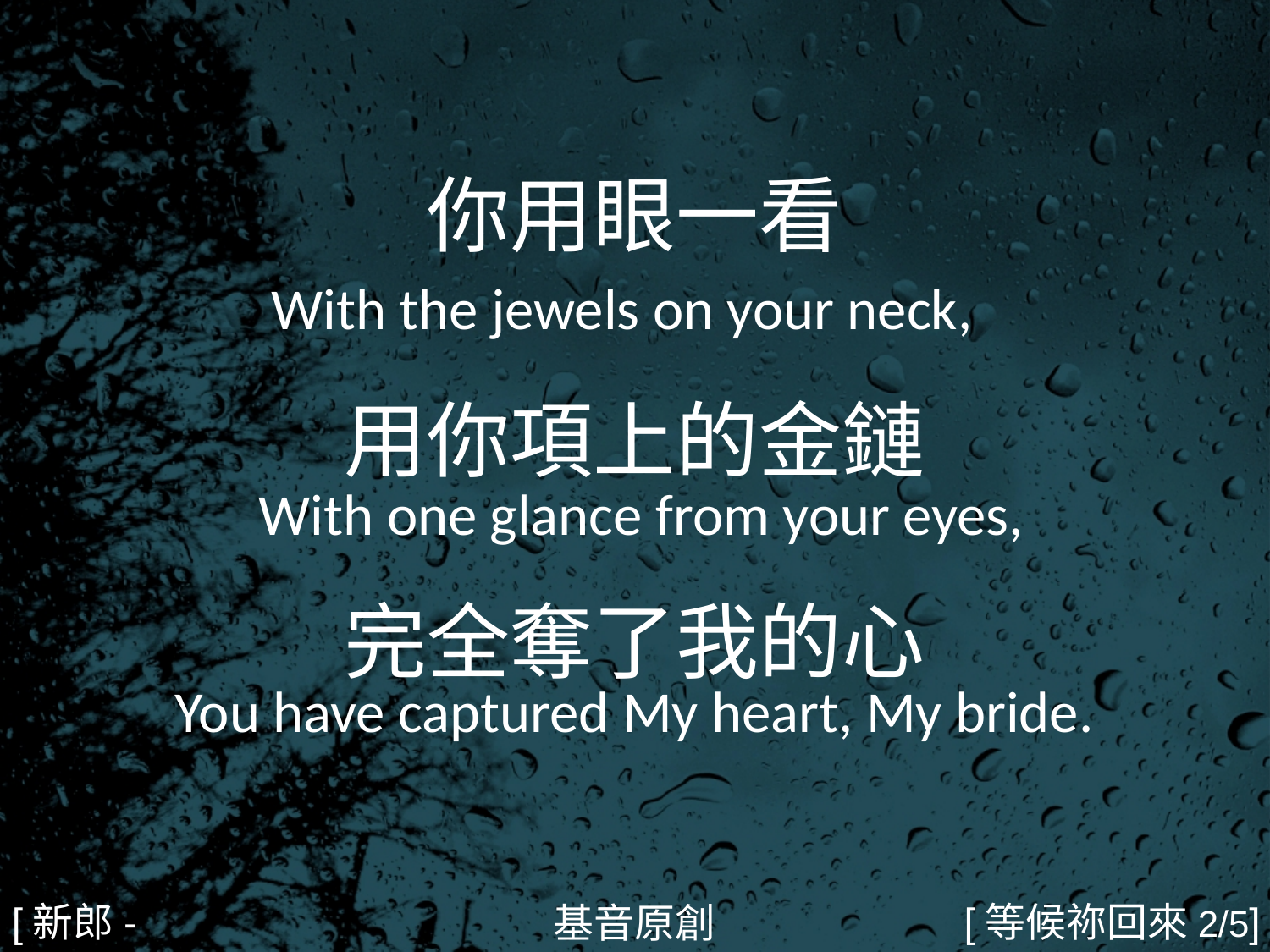

你用眼一看
With the jewels on your neck,

用你項上的金鏈
 With one glance from your eyes,

完全奪了我的心
You have captured My heart, My bride.
#

[新郎-2]
[等候祢回來2/5]
基音原創